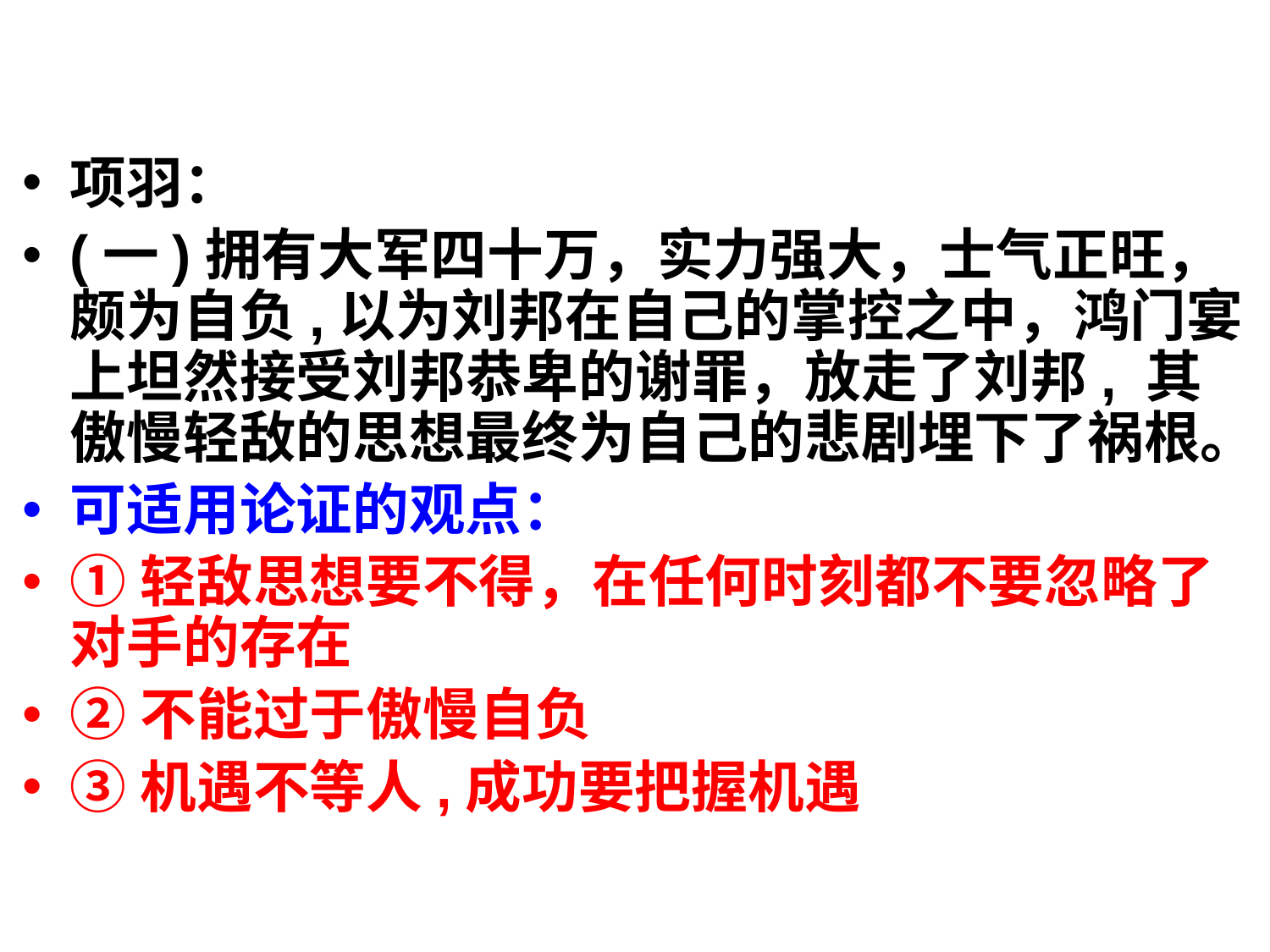

项羽：
(一)拥有大军四十万，实力强大，士气正旺，颇为自负,以为刘邦在自己的掌控之中，鸿门宴上坦然接受刘邦恭卑的谢罪，放走了刘邦, 其傲慢轻敌的思想最终为自己的悲剧埋下了祸根。
可适用论证的观点：
①轻敌思想要不得，在任何时刻都不要忽略了对手的存在
②不能过于傲慢自负
③机遇不等人,成功要把握机遇